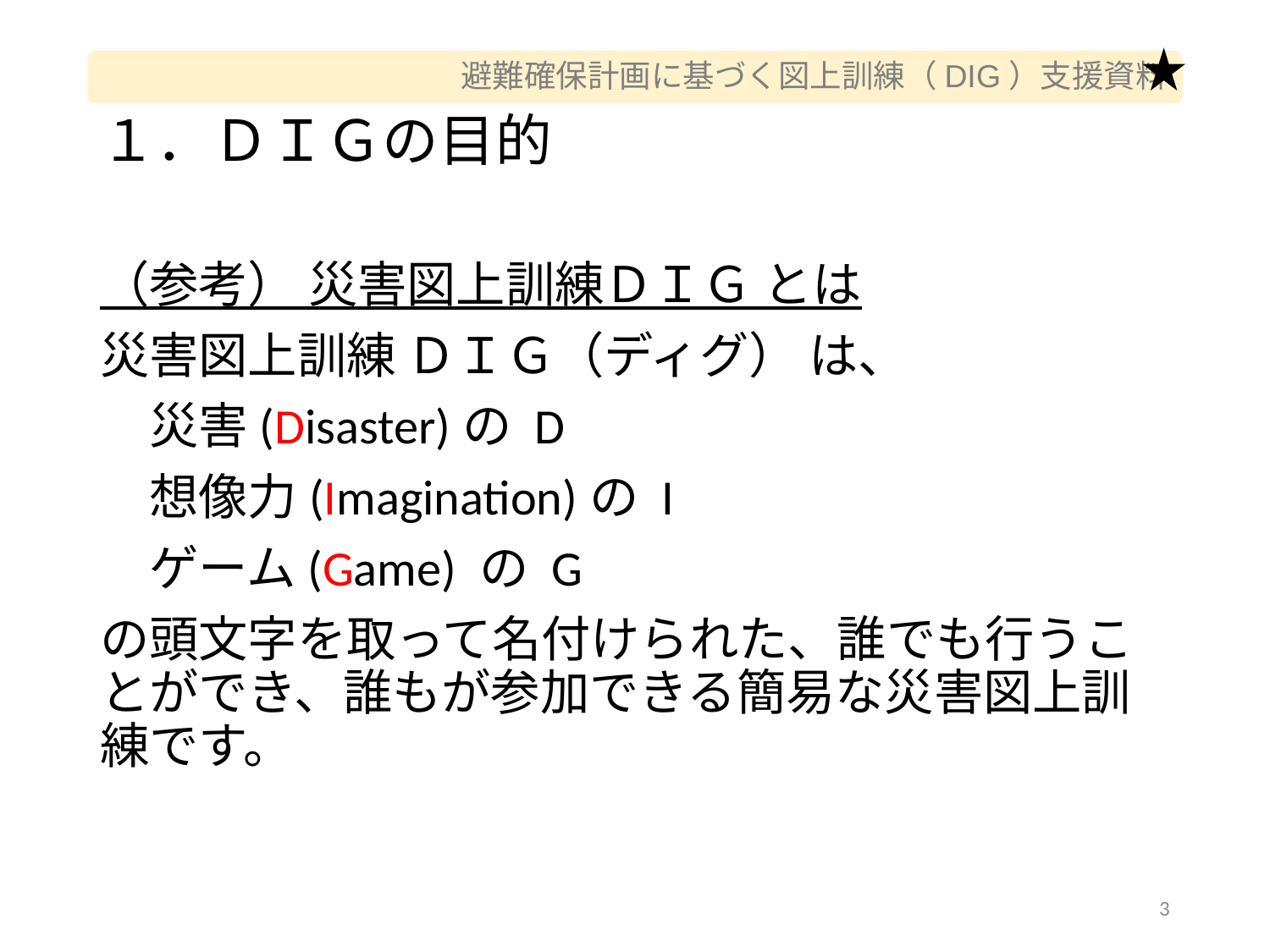

# １．ＤＩＧの目的

（参考） 災害図上訓練ＤＩＧ とは
災害図上訓練 ＤＩＧ（ディグ） は、
　災害(Disaster)の D
　想像力(Imagination)の I
　ゲーム(Game) の G
の頭文字を取って名付けられた、誰でも行うことができ、誰もが参加できる簡易な災害図上訓練です。

3